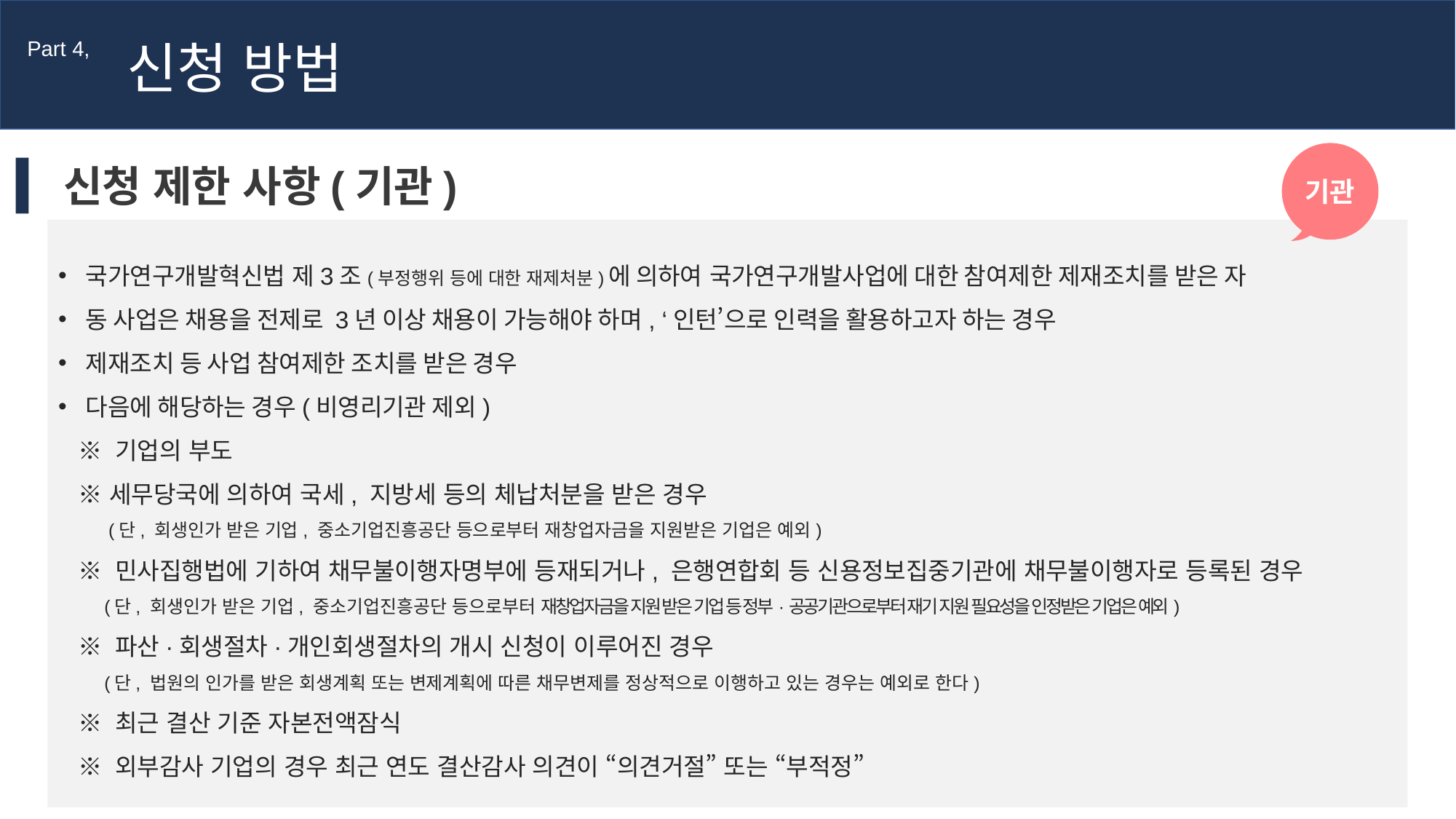

신청 방법
Part 4,
기관

신청 제한 사항(기관)

국가연구개발혁신법 제3조(부정행위 등에 대한 재제처분)에 의하여 국가연구개발사업에 대한 참여제한 제재조치를 받은 자
동 사업은 채용을 전제로 3년 이상 채용이 가능해야 하며, ‘인턴’으로 인력을 활용하고자 하는 경우
제재조치 등 사업 참여제한 조치를 받은 경우
다음에 해당하는 경우(비영리기관 제외)
   ※ 기업의 부도
   ※ 세무당국에 의하여 국세, 지방세 등의 체납처분을 받은 경우
         (단, 회생인가 받은 기업, 중소기업진흥공단 등으로부터 재창업자금을 지원받은 기업은 예외)
   ※ 민사집행법에 기하여 채무불이행자명부에 등재되거나, 은행연합회 등 신용정보집중기관에 채무불이행자로 등록된 경우
         (단, 회생인가 받은 기업, 중소기업진흥공단 등으로부터 재창업자금을 지원 받은 기업 등 정부·공공기관으로부터 재기 지원 필요성을 인정받은 기업은 예외)
   ※ 파산·회생절차·개인회생절차의 개시 신청이 이루어진 경우
         (단, 법원의 인가를 받은 회생계획 또는 변제계획에 따른 채무변제를 정상적으로 이행하고 있는 경우는 예외로 한다)
   ※ 최근 결산 기준 자본전액잠식
   ※ 외부감사 기업의 경우 최근 연도 결산감사 의견이 “의견거절” 또는 “부적정”